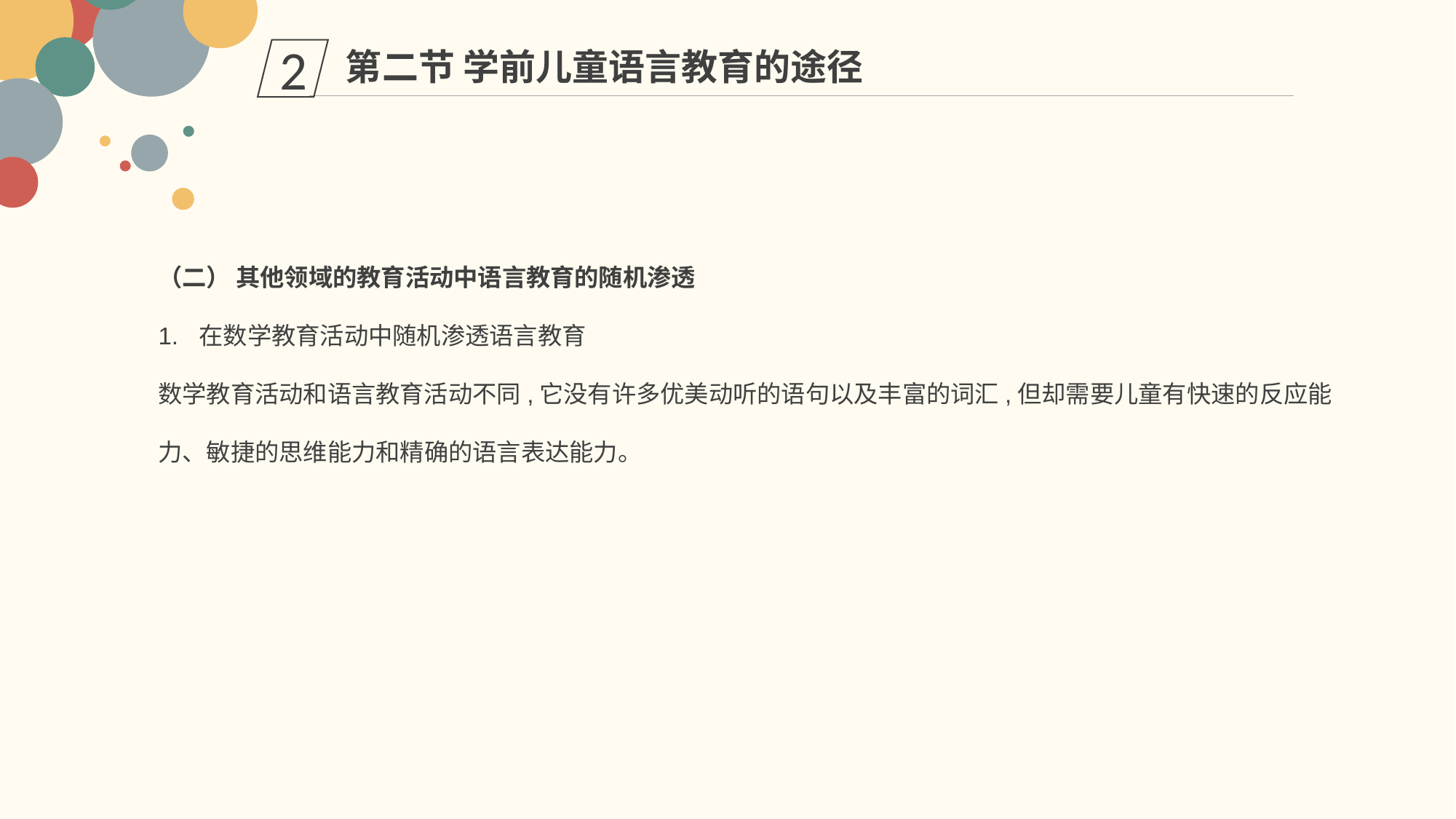

第二节 学前儿童语言教育的途径
2
（二） 其他领域的教育活动中语言教育的随机渗透
在数学教育活动中随机渗透语言教育
数学教育活动和语言教育活动不同,它没有许多优美动听的语句以及丰富的词汇,但却需要儿童有快速的反应能力、敏捷的思维能力和精确的语言表达能力。